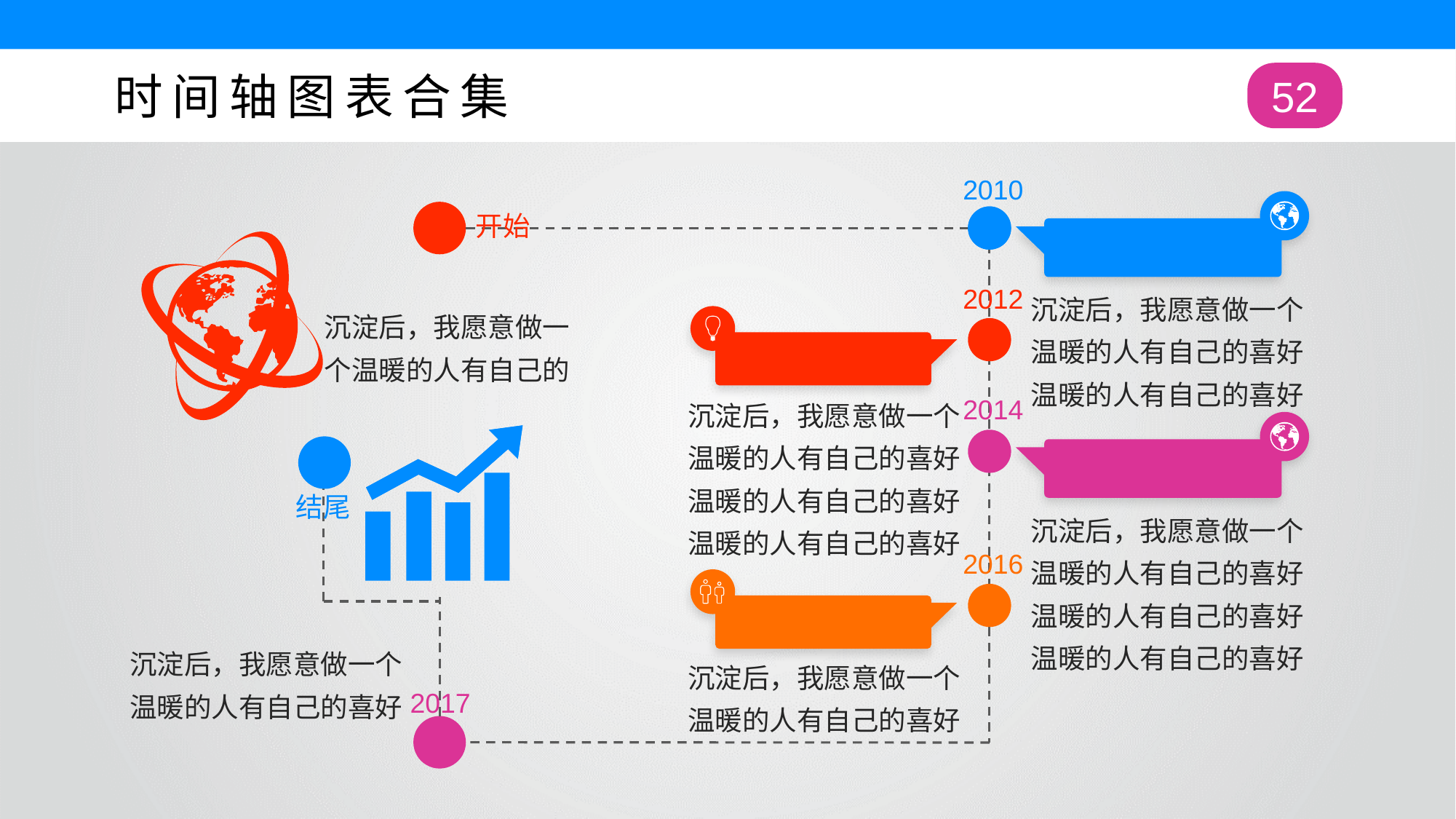

时间轴图表合集
52
2010

沉淀后，我愿意做一个温暖的人有自己的喜好温暖的人有自己的喜好
沉淀后，我愿意做一个温暖的人有自己的

沉淀后，我愿意做一个温暖的人有自己的喜好温暖的人有自己的喜好温暖的人有自己的喜好

沉淀后，我愿意做一个温暖的人有自己的喜好温暖的人有自己的喜好温暖的人有自己的喜好

沉淀后，我愿意做一个温暖的人有自己的喜好
沉淀后，我愿意做一个温暖的人有自己的喜好

开始
2012
2014
结尾
2016
2017